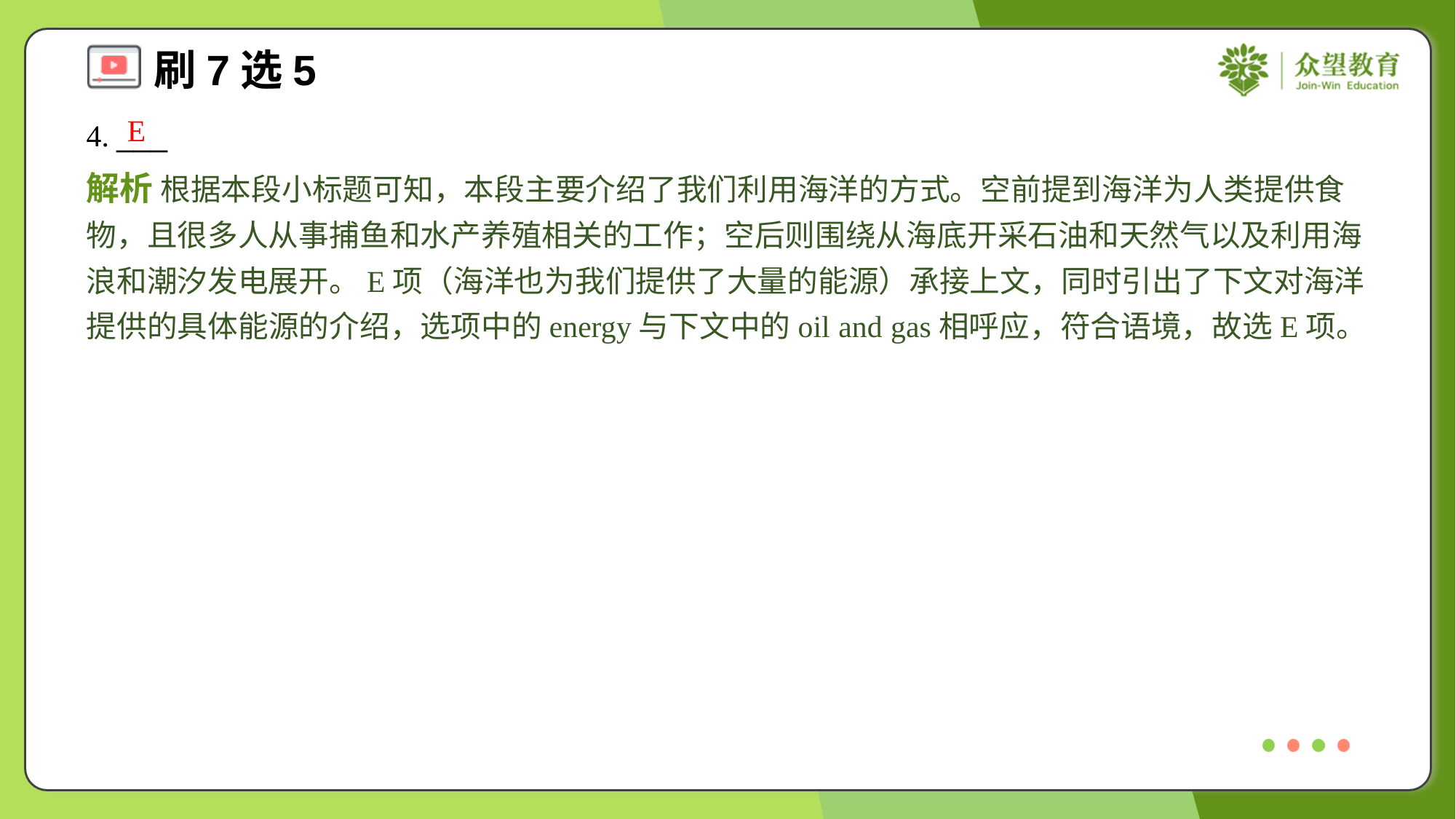

E
4. ___
解析 根据本段小标题可知，本段主要介绍了我们利用海洋的方式。空前提到海洋为人类提供食物，且很多人从事捕鱼和水产养殖相关的工作；空后则围绕从海底开采石油和天然气以及利用海浪和潮汐发电展开。E项（海洋也为我们提供了大量的能源）承接上文，同时引出了下文对海洋提供的具体能源的介绍，选项中的energy与下文中的oil and gas相呼应，符合语境，故选E项。